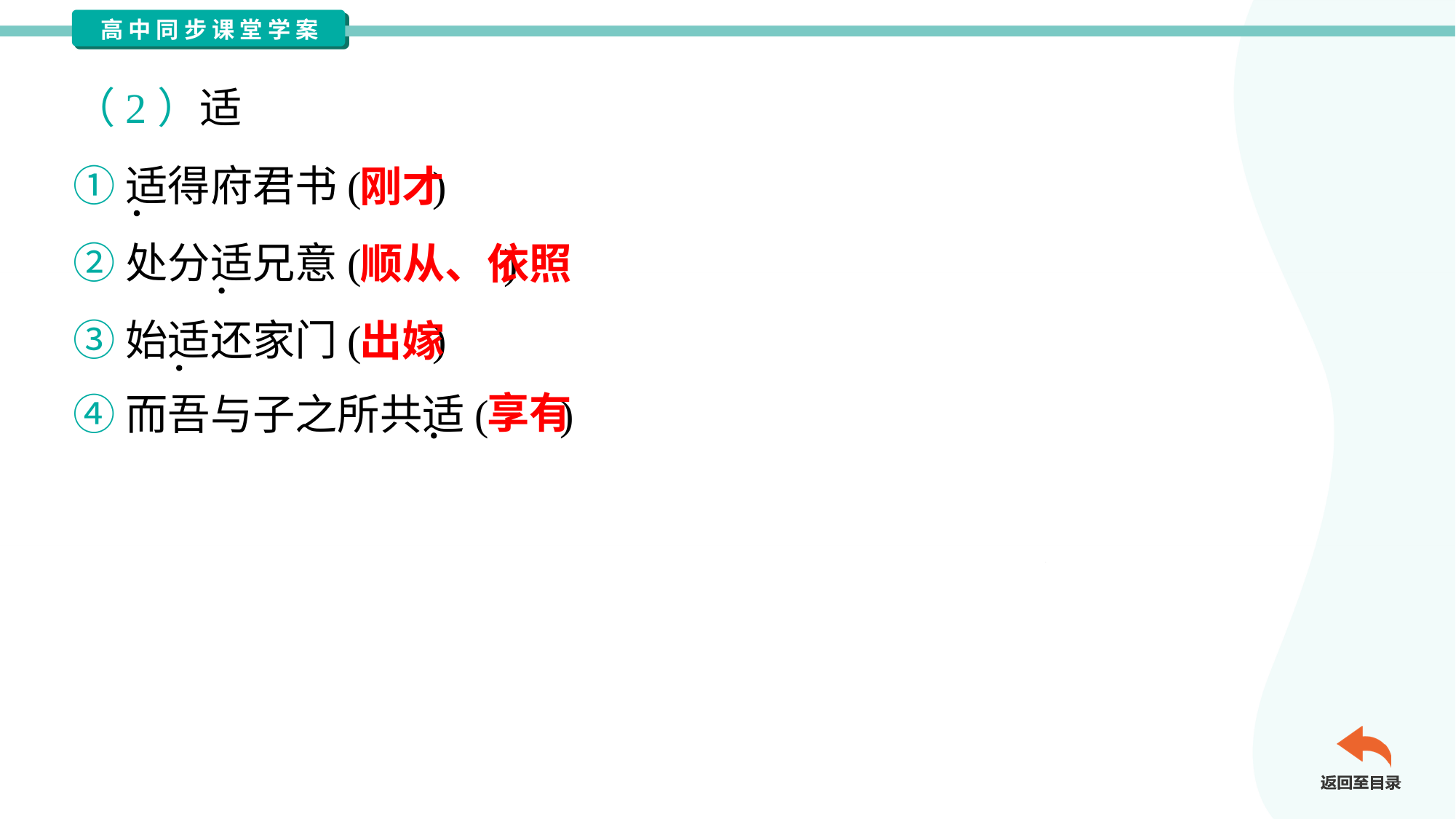

（2）适
①适得府君书(      )
②处分适兄意(            )
③始适还家门(      )
④而吾与子之所共适(      )
刚才
顺从、依照

出嫁

享有